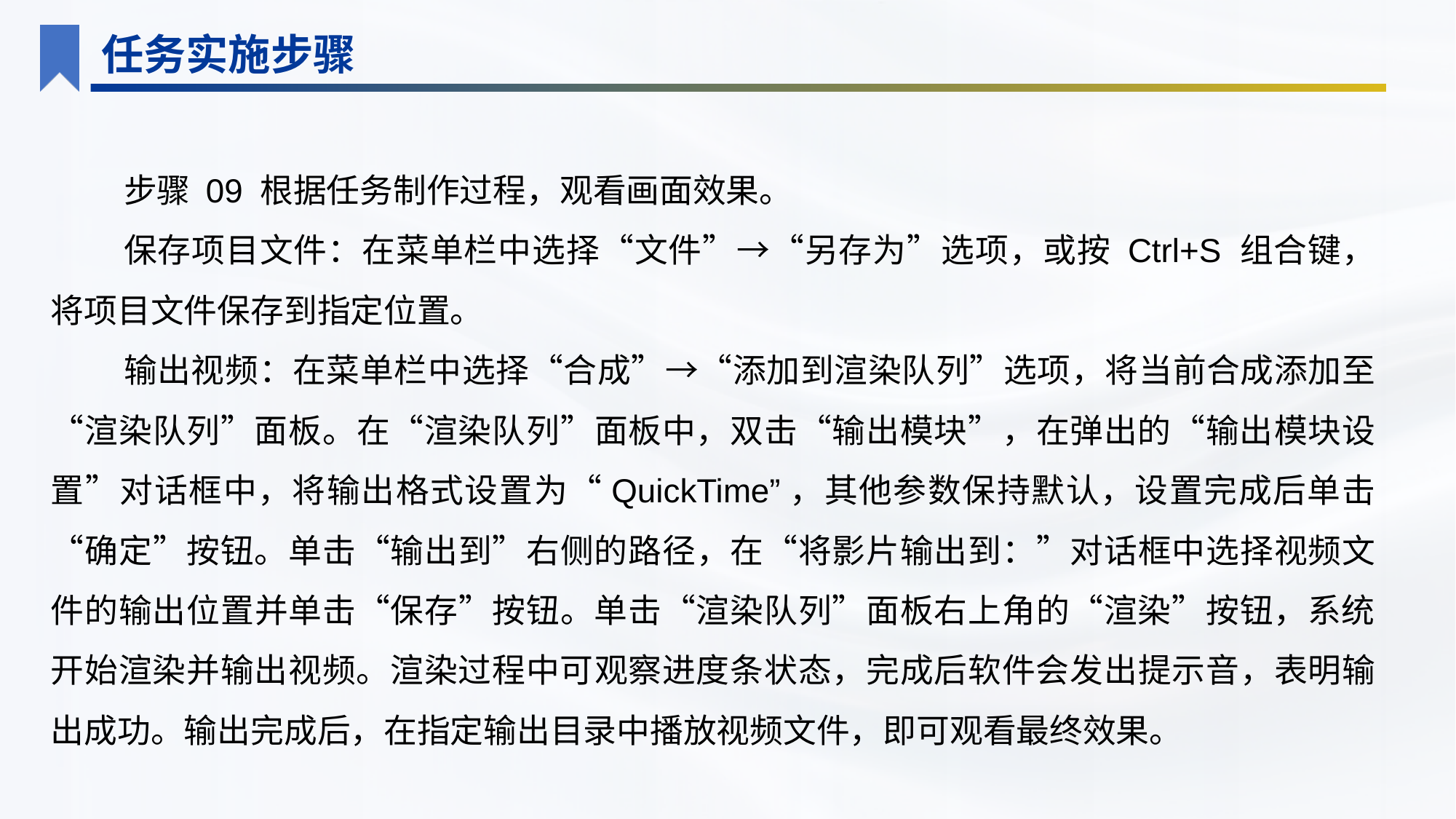

任务实施步骤
步骤 09 根据任务制作过程，观看画面效果。
保存项目文件：在菜单栏中选择“文件”→“另存为”选项，或按 Ctrl+S 组合键，将项目文件保存到指定位置。
输出视频：在菜单栏中选择“合成”→“添加到渲染队列”选项，将当前合成添加至“渲染队列”面板。在“渲染队列”面板中，双击“输出模块”，在弹出的“输出模块设置”对话框中，将输出格式设置为“QuickTime”，其他参数保持默认，设置完成后单击“确定”按钮。单击“输出到”右侧的路径，在“将影片输出到：”对话框中选择视频文件的输出位置并单击“保存”按钮。单击“渲染队列”面板右上角的“渲染”按钮，系统开始渲染并输出视频。渲染过程中可观察进度条状态，完成后软件会发出提示音，表明输出成功。输出完成后，在指定输出目录中播放视频文件，即可观看最终效果。